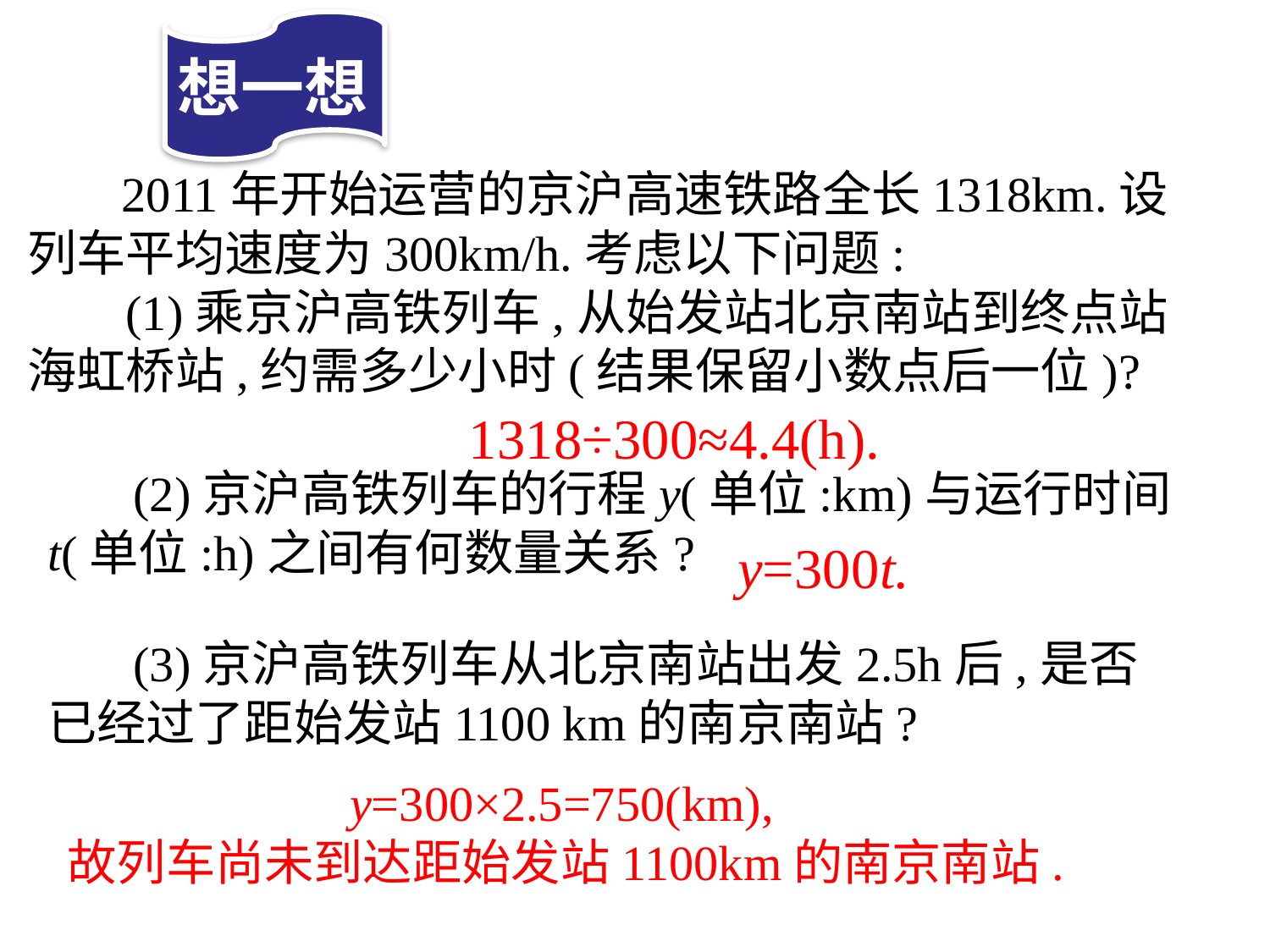

想一想
　   2011年开始运营的京沪高速铁路全长1318km.设列车平均速度为300km/h.考虑以下问题:
        (1)乘京沪高铁列车,从始发站北京南站到终点站海虹桥站,约需多少小时(结果保留小数点后一位)?
1318÷300≈4.4(h).
       (2)京沪高铁列车的行程y(单位:km)与运行时间t(单位:h)之间有何数量关系?
y=300t.
       (3)京沪高铁列车从北京南站出发2.5h后,是否已经过了距始发站1100 km的南京南站?
                       y=300×2.5=750(km),
故列车尚未到达距始发站1100km的南京南站.